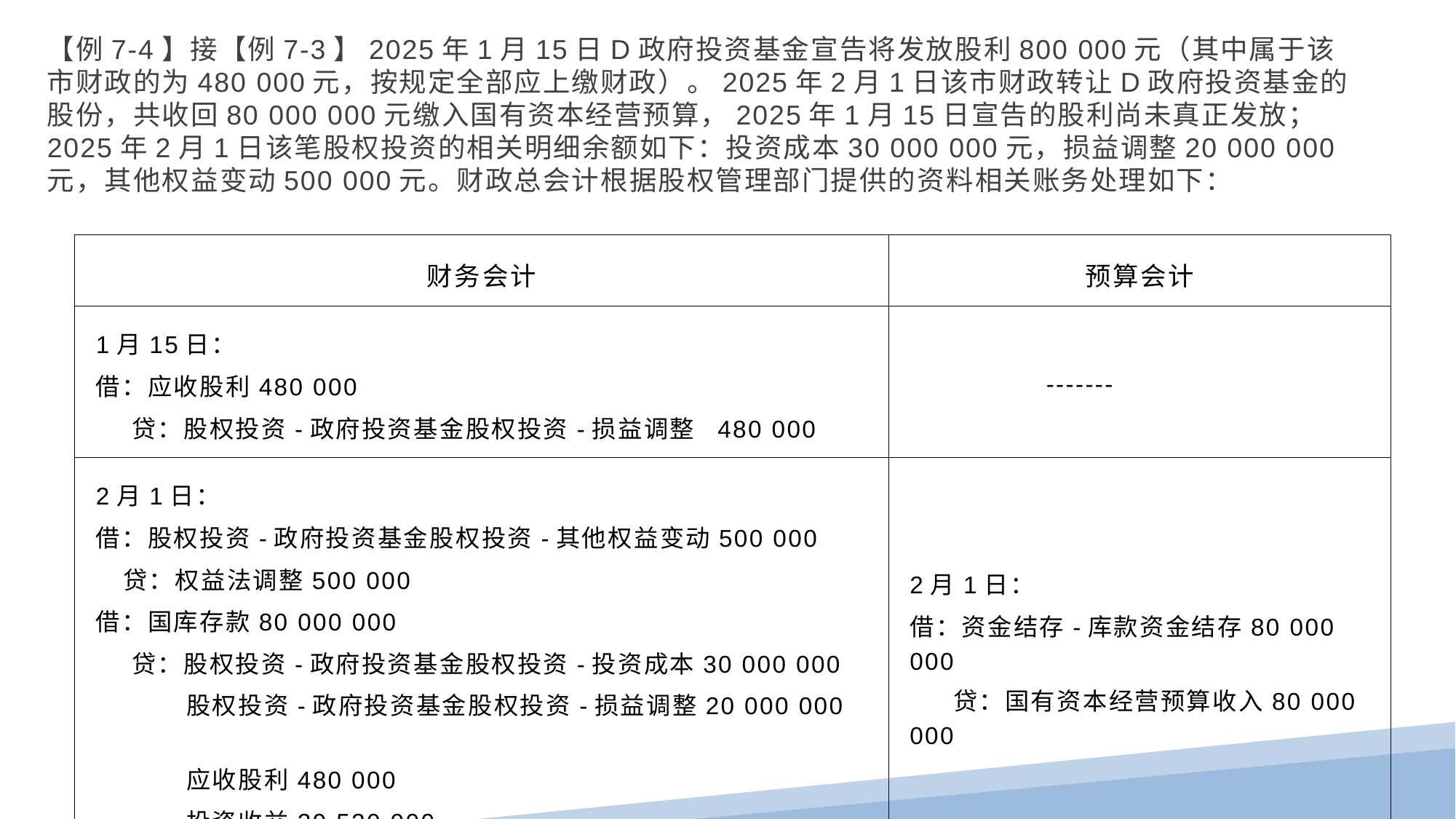

【例7-4】接【例7-3】2025年1月15日D政府投资基金宣告将发放股利800 000元（其中属于该市财政的为480 000元，按规定全部应上缴财政）。2025年2月1日该市财政转让D政府投资基金的股份，共收回80 000 000元缴入国有资本经营预算，2025年1月15日宣告的股利尚未真正发放；2025年2月1日该笔股权投资的相关明细余额如下：投资成本30 000 000元，损益调整20 000 000元，其他权益变动500 000元。财政总会计根据股权管理部门提供的资料相关账务处理如下：

| 财务会计 | 预算会计 |
| --- | --- |
| 1月15日： 借：应收股利480 000 贷：股权投资-政府投资基金股权投资-损益调整 480 000 | ------- |
| 2月1日： 借：股权投资-政府投资基金股权投资-其他权益变动500 000 贷：权益法调整500 000 借：国库存款80 000 000 贷：股权投资-政府投资基金股权投资-投资成本30 000 000 股权投资-政府投资基金股权投资-损益调整20 000 000 应收股利480 000 投资收益29 520 000 | 2月1日： 借：资金结存-库款资金结存80 000 000 贷：国有资本经营预算收入80 000 000 |